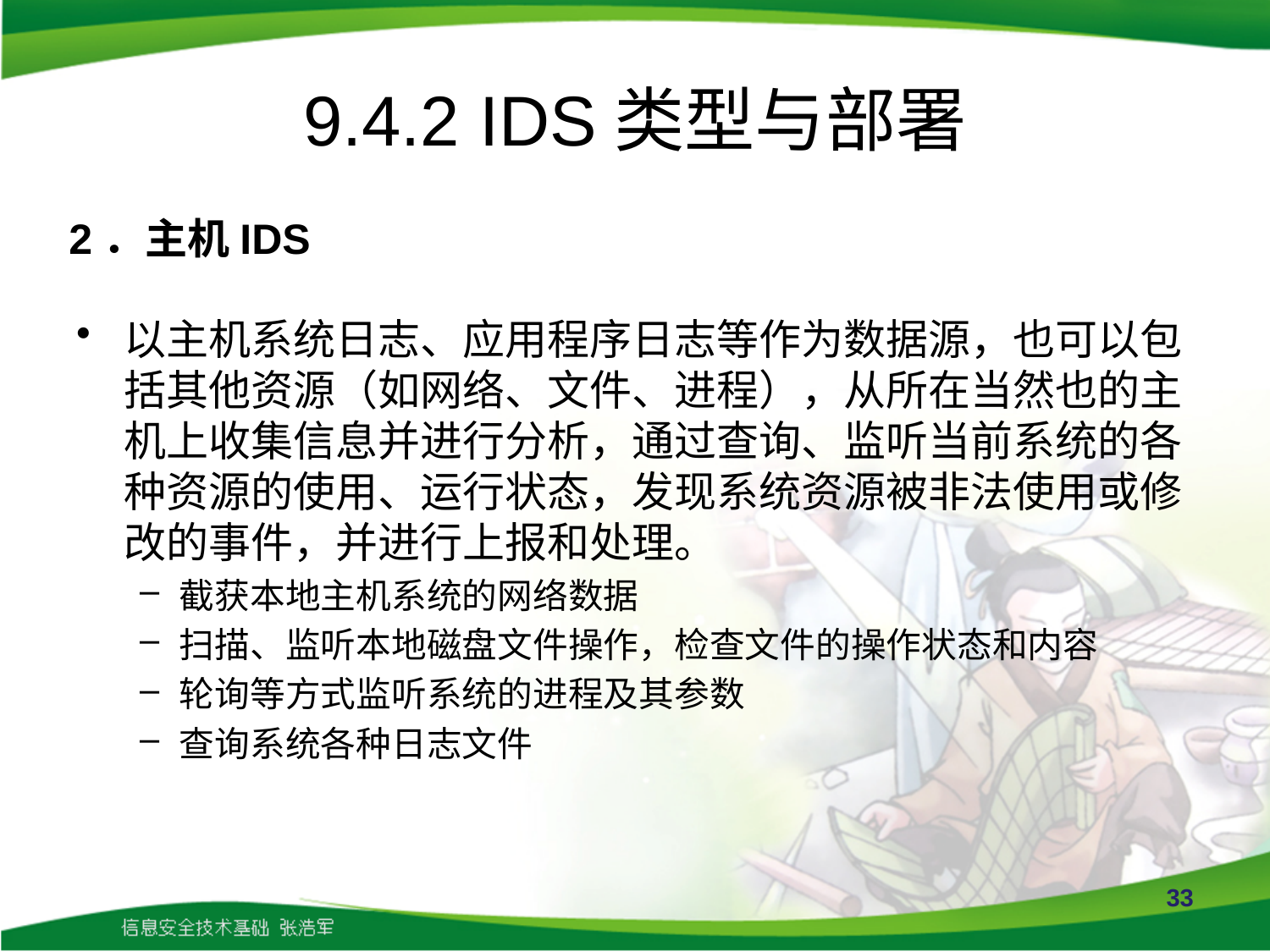

# 9.4.2 IDS类型与部署
2．主机IDS
以主机系统日志、应用程序日志等作为数据源，也可以包括其他资源（如网络、文件、进程），从所在当然也的主机上收集信息并进行分析，通过查询、监听当前系统的各种资源的使用、运行状态，发现系统资源被非法使用或修改的事件，并进行上报和处理。
截获本地主机系统的网络数据
扫描、监听本地磁盘文件操作，检查文件的操作状态和内容
轮询等方式监听系统的进程及其参数
查询系统各种日志文件
33